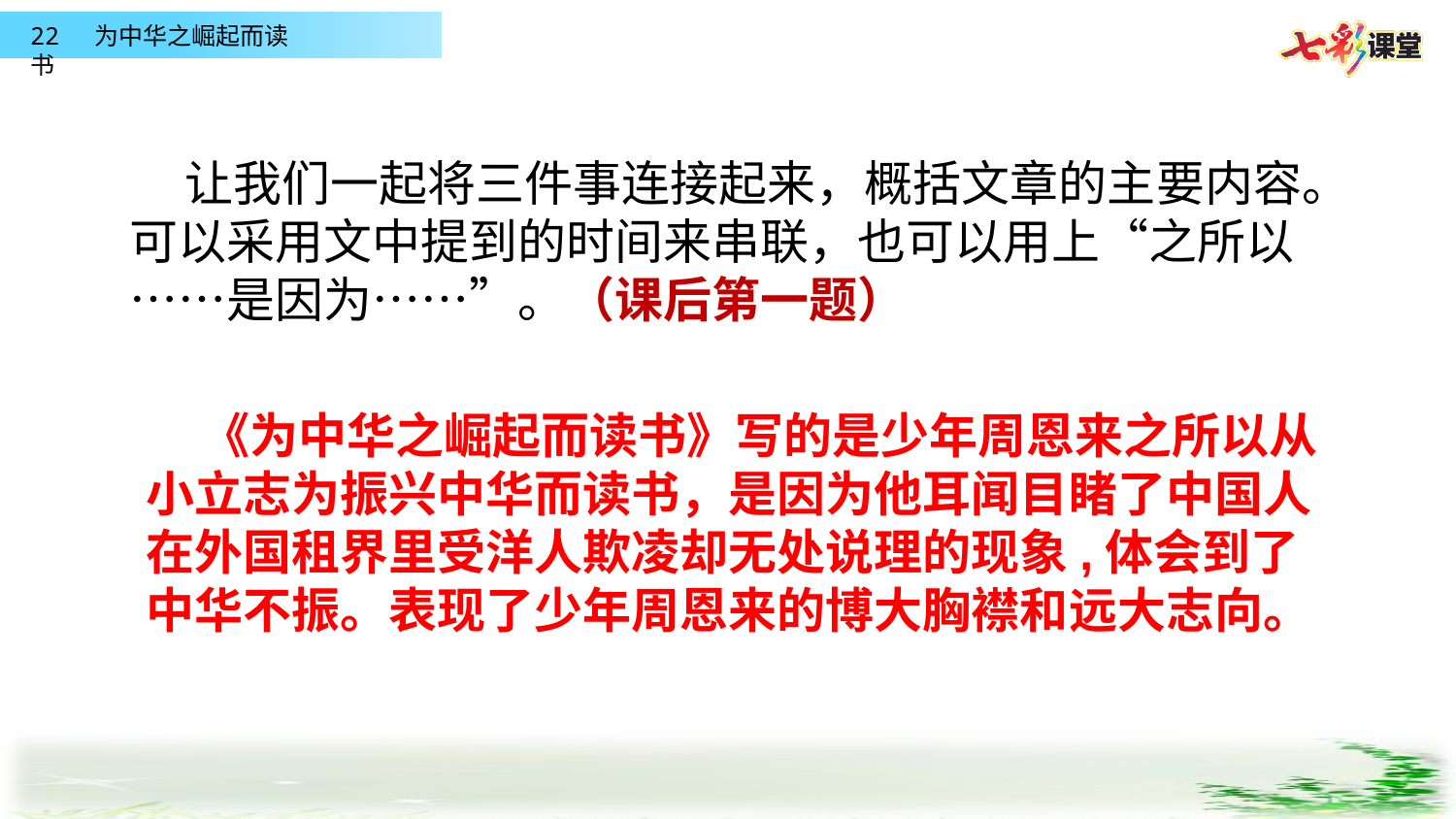

让我们一起将三件事连接起来，概括文章的主要内容。可以采用文中提到的时间来串联，也可以用上“之所以……是因为……”。（课后第一题）
    《为中华之崛起而读书》写的是少年周恩来之所以从小立志为振兴中华而读书，是因为他耳闻目睹了中国人在外国租界里受洋人欺凌却无处说理的现象,体会到了中华不振。表现了少年周恩来的博大胸襟和远大志向。